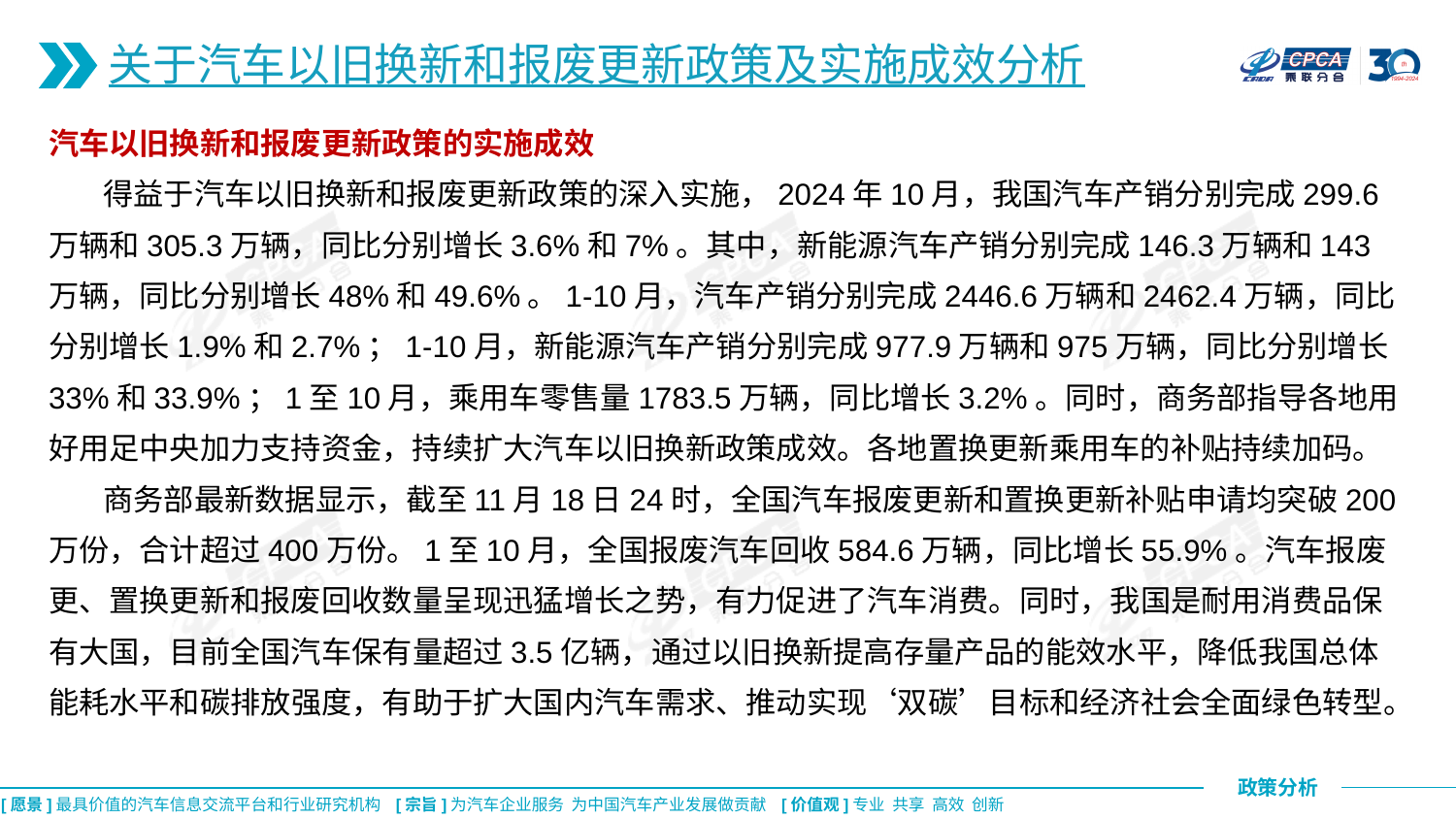

关于汽车以旧换新和报废更新政策及实施成效分析
汽车以旧换新和报废更新政策的实施成效
       得益于汽车以旧换新和报废更新政策的深入实施，2024年10月，我国汽车产销分别完成299.6万辆和305.3万辆，同比分别增长3.6%和7%。其中，新能源汽车产销分别完成146.3万辆和143万辆，同比分别增长48%和49.6%。1-10月，汽车产销分别完成2446.6万辆和2462.4万辆，同比分别增长1.9%和2.7%；1-10月，新能源汽车产销分别完成977.9万辆和975万辆，同比分别增长33%和33.9%；1至10月，乘用车零售量1783.5万辆，同比增长3.2%。同时，商务部指导各地用好用足中央加力支持资金，持续扩大汽车以旧换新政策成效。各地置换更新乘用车的补贴持续加码。
       商务部最新数据显示，截至11月18日24时，全国汽车报废更新和置换更新补贴申请均突破200万份，合计超过400万份。1至10月，全国报废汽车回收584.6万辆，同比增长55.9%。汽车报废更、置换更新和报废回收数量呈现迅猛增长之势，有力促进了汽车消费。同时，我国是耐用消费品保有大国，目前全国汽车保有量超过3.5亿辆，通过以旧换新提高存量产品的能效水平，降低我国总体能耗水平和碳排放强度，有助于扩大国内汽车需求、推动实现‘双碳’目标和经济社会全面绿色转型。